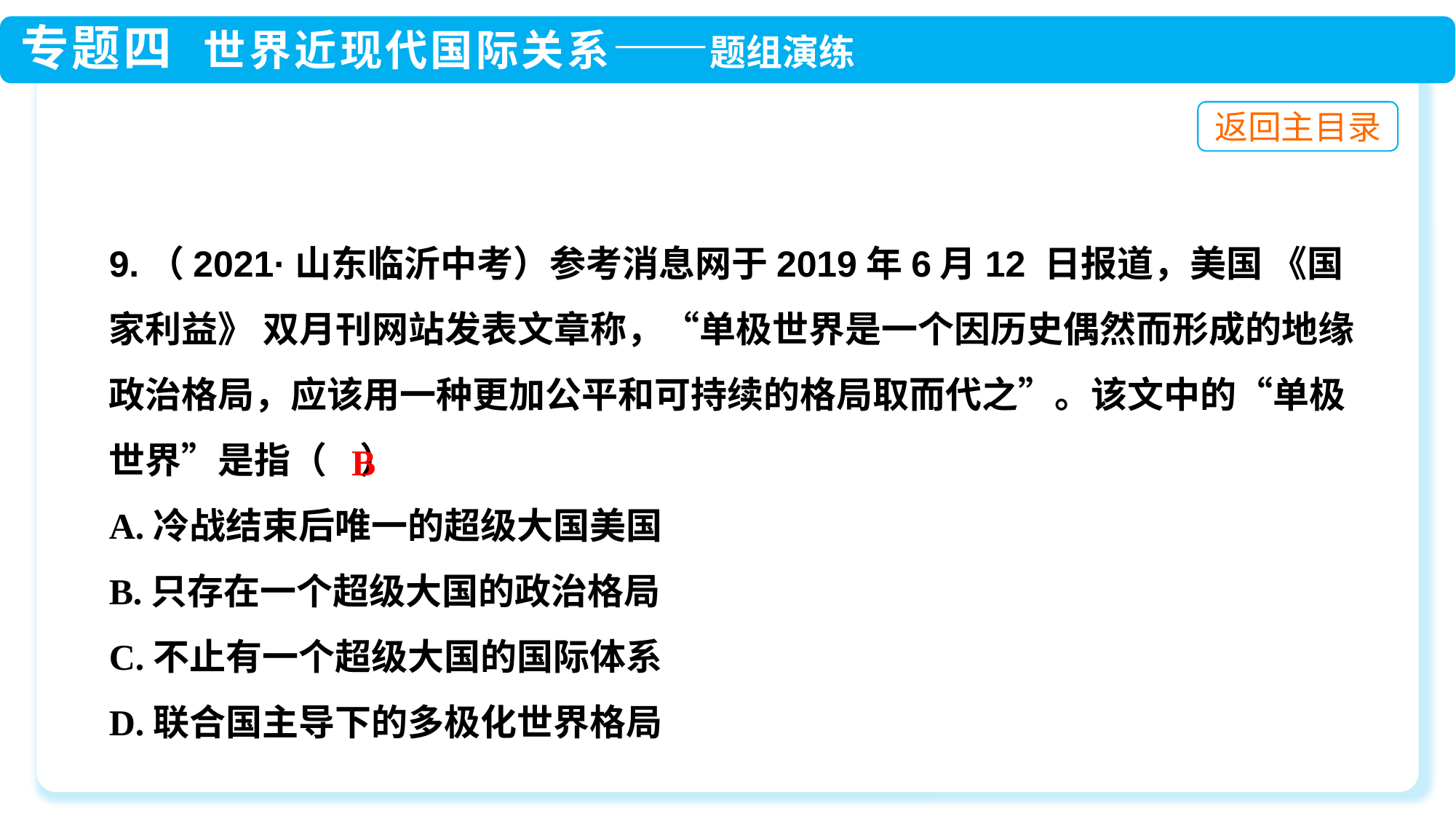

9.（2021·山东临沂中考）参考消息网于2019年6月12 日报道，美国 《国家利益》 双月刊网站发表文章称，“单极世界是一个因历史偶然而形成的地缘政治格局，应该用一种更加公平和可持续的格局取而代之”。该文中的“单极世界”是指（    ）
A.冷战结束后唯一的超级大国美国
B.只存在一个超级大国的政治格局
C.不止有一个超级大国的国际体系
D.联合国主导下的多极化世界格局
B